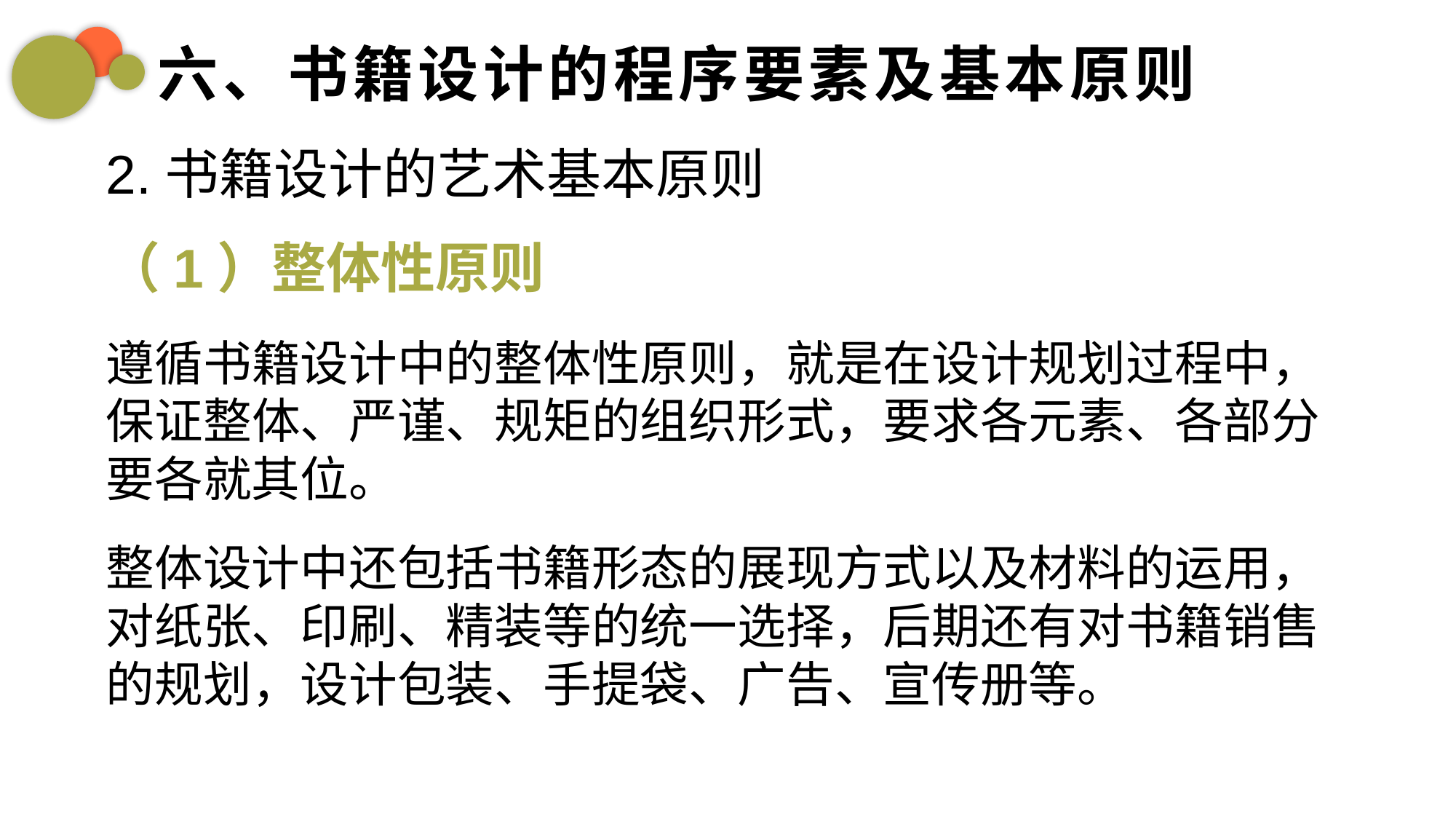

六、书籍设计的程序要素及基本原则
2.书籍设计的艺术基本原则
（1）整体性原则
遵循书籍设计中的整体性原则，就是在设计规划过程中，保证整体、严谨、规矩的组织形式，要求各元素、各部分要各就其位。
整体设计中还包括书籍形态的展现方式以及材料的运用，对纸张、印刷、精装等的统一选择，后期还有对书籍销售的规划，设计包装、手提袋、广告、宣传册等。